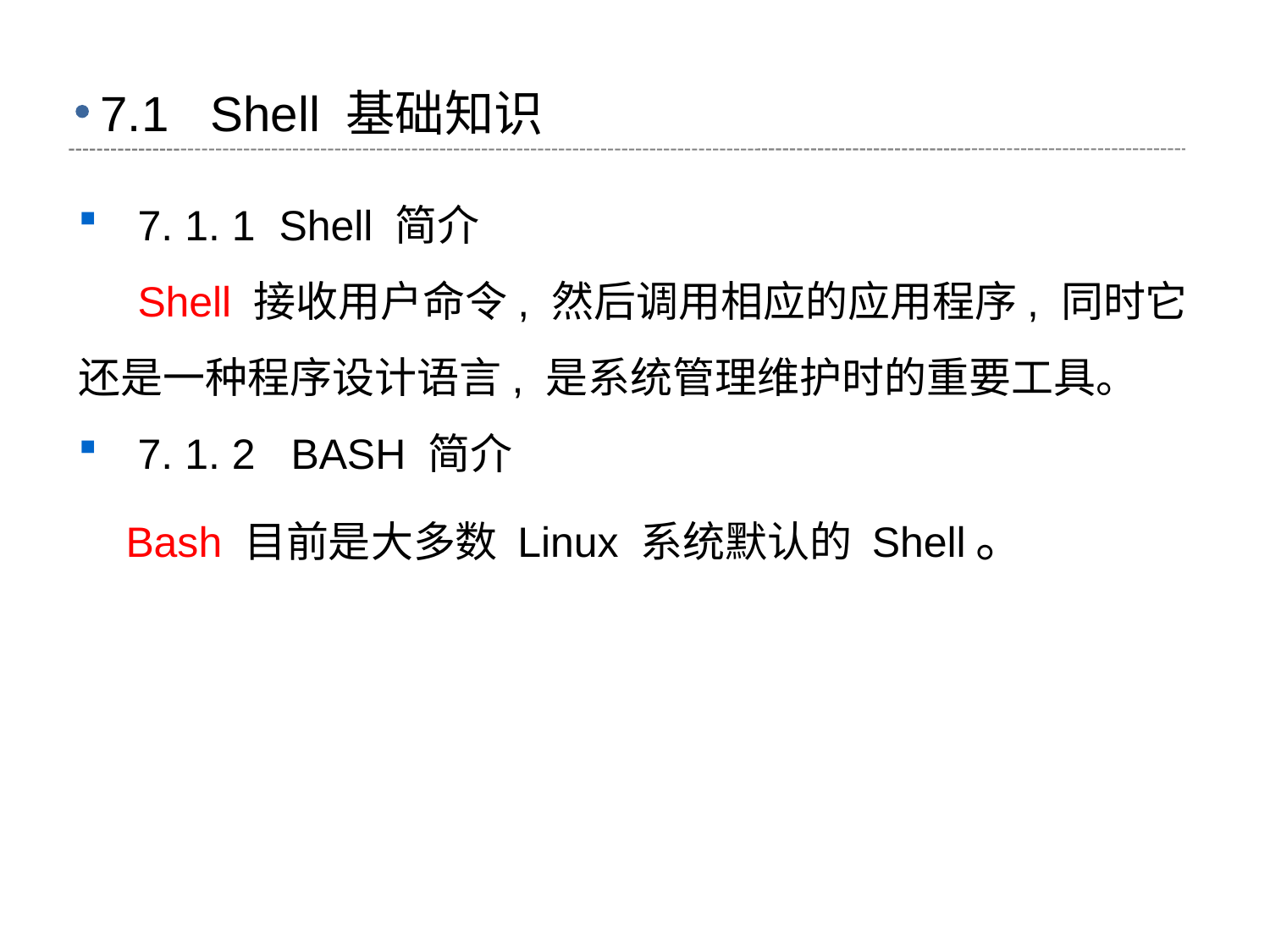

# 7.1   Shell 基础知识
 7. 1. 1  Shell 简介
     Shell 接收用户命令, 然后调用相应的应用程序, 同时它还是一种程序设计语言, 是系统管理维护时的重要工具。
 7. 1. 2   BASH 简介
    Bash 目前是大多数 Linux 系统默认的 Shell。